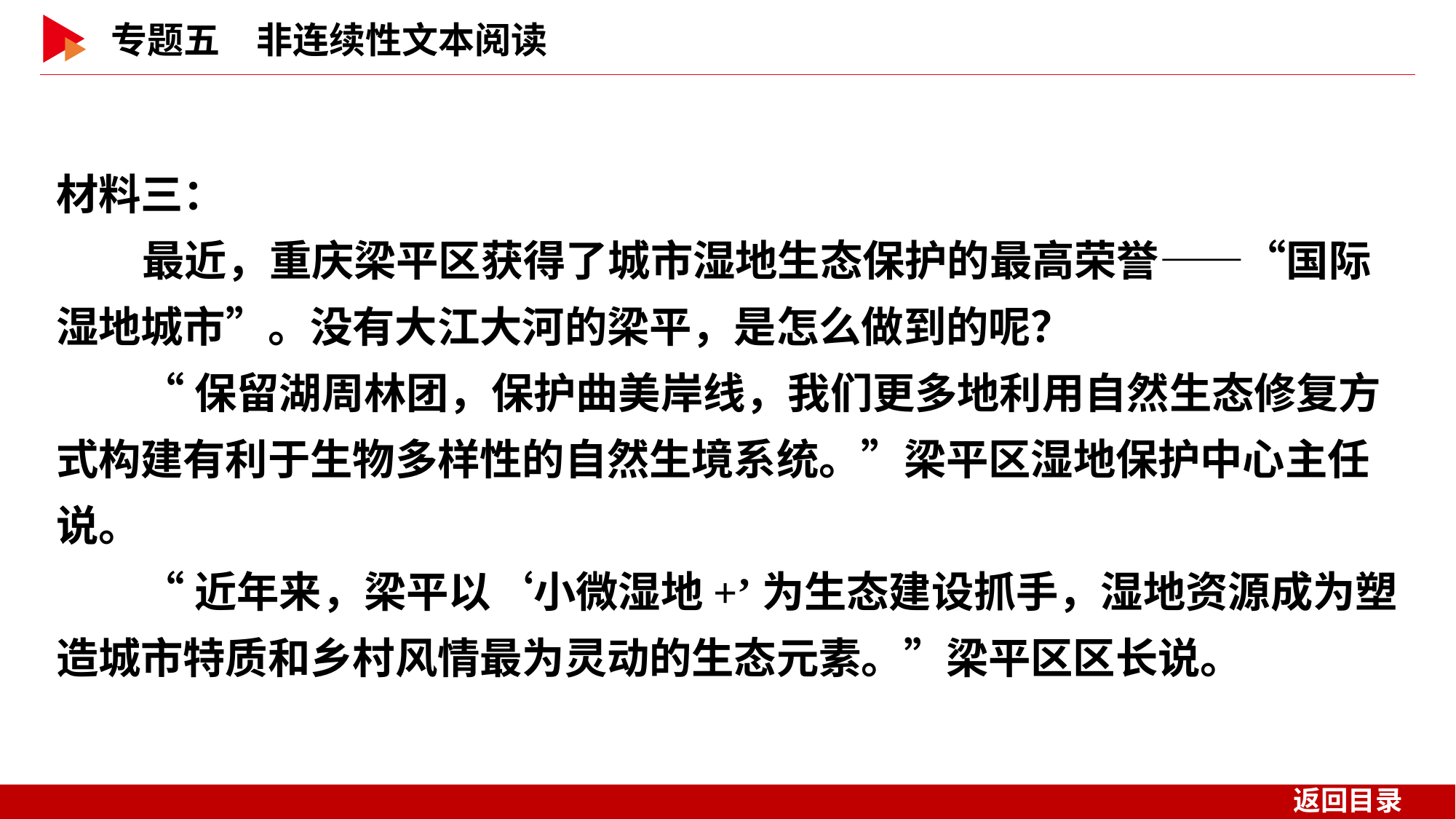

材料三：
最近，重庆梁平区获得了城市湿地生态保护的最高荣誉——“国际湿地城市”。没有大江大河的梁平，是怎么做到的呢？
“保留湖周林团，保护曲美岸线，我们更多地利用自然生态修复方式构建有利于生物多样性的自然生境系统。”梁平区湿地保护中心主任说。
“近年来，梁平以‘小微湿地+’为生态建设抓手，湿地资源成为塑造城市特质和乡村风情最为灵动的生态元素。”梁平区区长说。